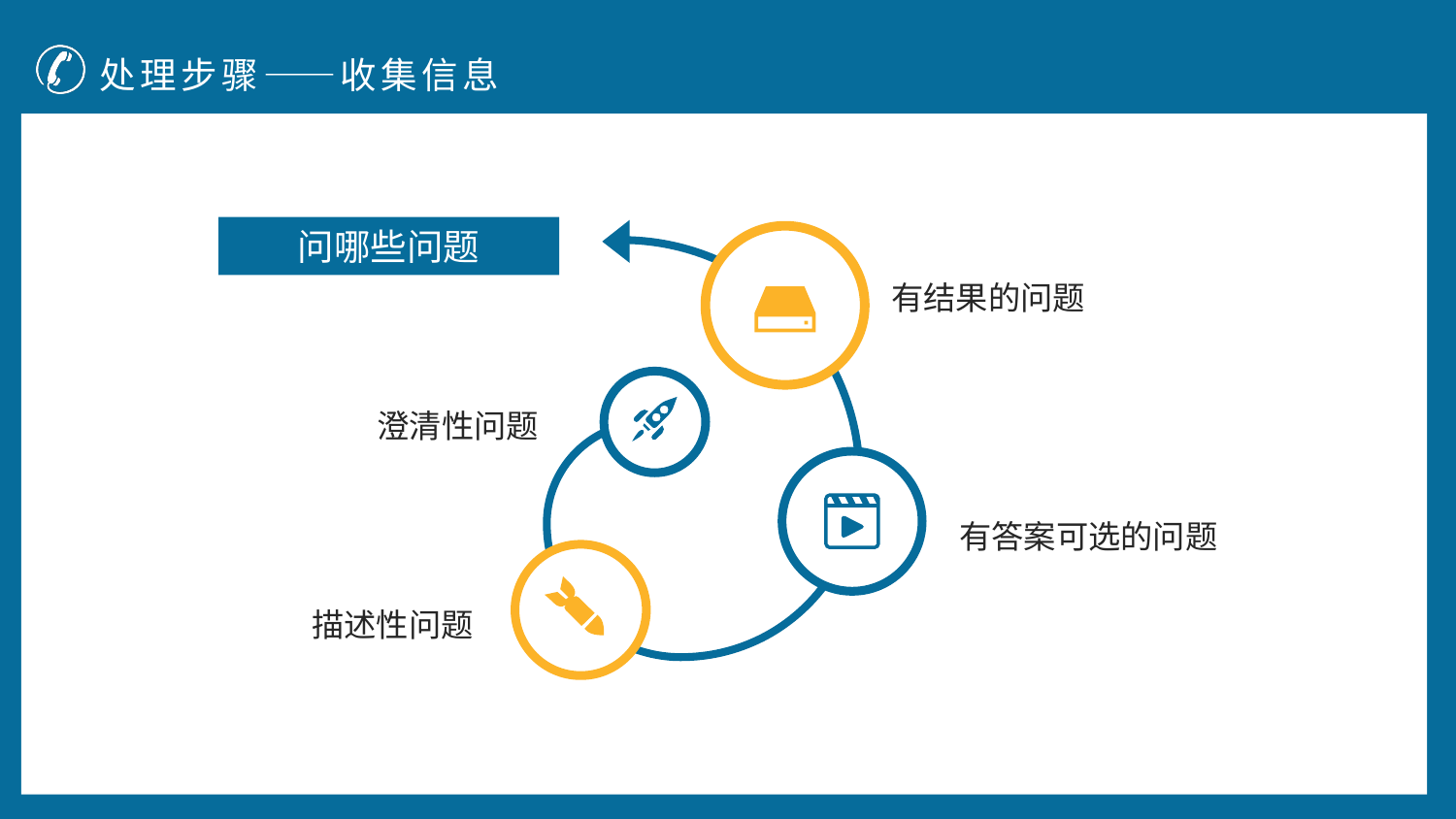

处理步骤——收集信息
问哪些问题

有结果的问题
澄清性问题
有答案可选的问题
描述性问题